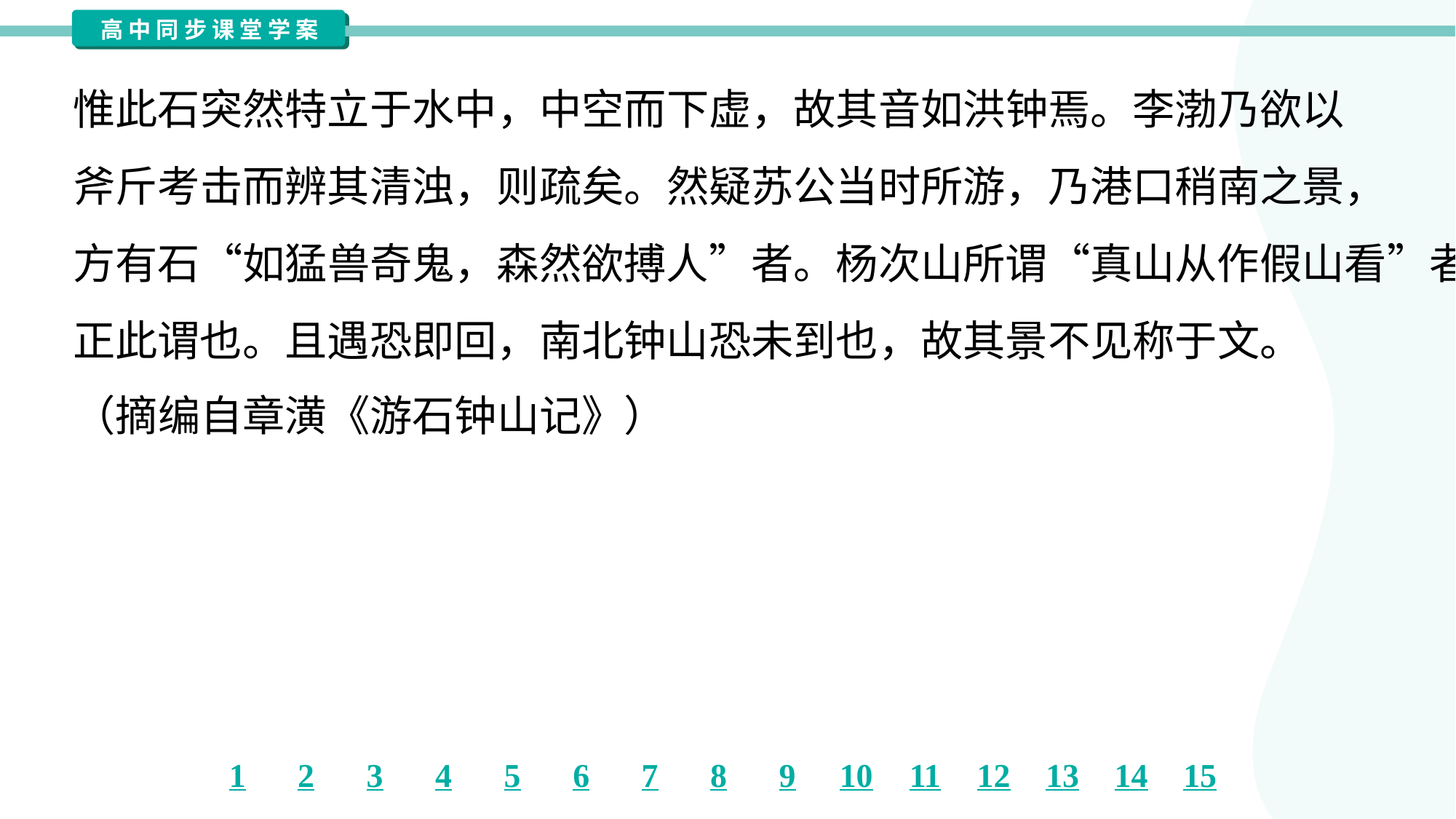

惟此石突然特立于水中，中空而下虚，故其音如洪钟焉。李渤乃欲以
斧斤考击而辨其清浊，则疏矣。然疑苏公当时所游，乃港口稍南之景，
方有石“如猛兽奇鬼，森然欲搏人”者。杨次山所谓“真山从作假山看”者，
正此谓也。且遇恐即回，南北钟山恐未到也，故其景不见称于文。
（摘编自章潢《游石钟山记》）#1.2.3